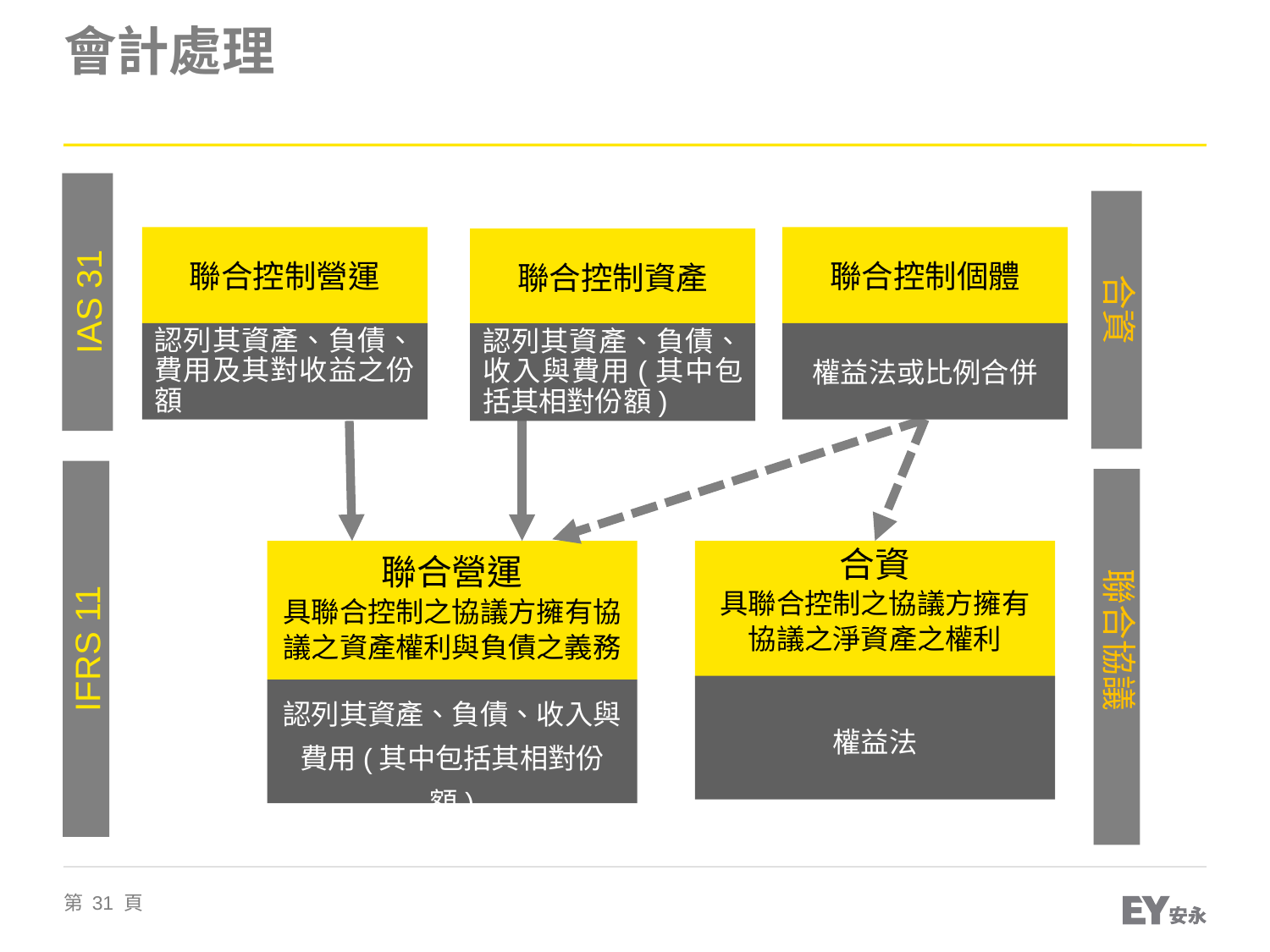

# 會計處理
聯合控制營運
聯合控制個體
聯合控制資產
IAS 31
聯合營運
具聯合控制之協議方擁有協議之資產權利與負債之義務

合資
具聯合控制之協議方擁有協議之淨資產之權利

IFRS 11
合資

認列其資產、負債、費用及其對收益之份額
認列其資產、負債、收入與費用(其中包括其相對份額)
權益法或比例合併
聯合協議

權益法
認列其資產、負債、收入與費用(其中包括其相對份額)